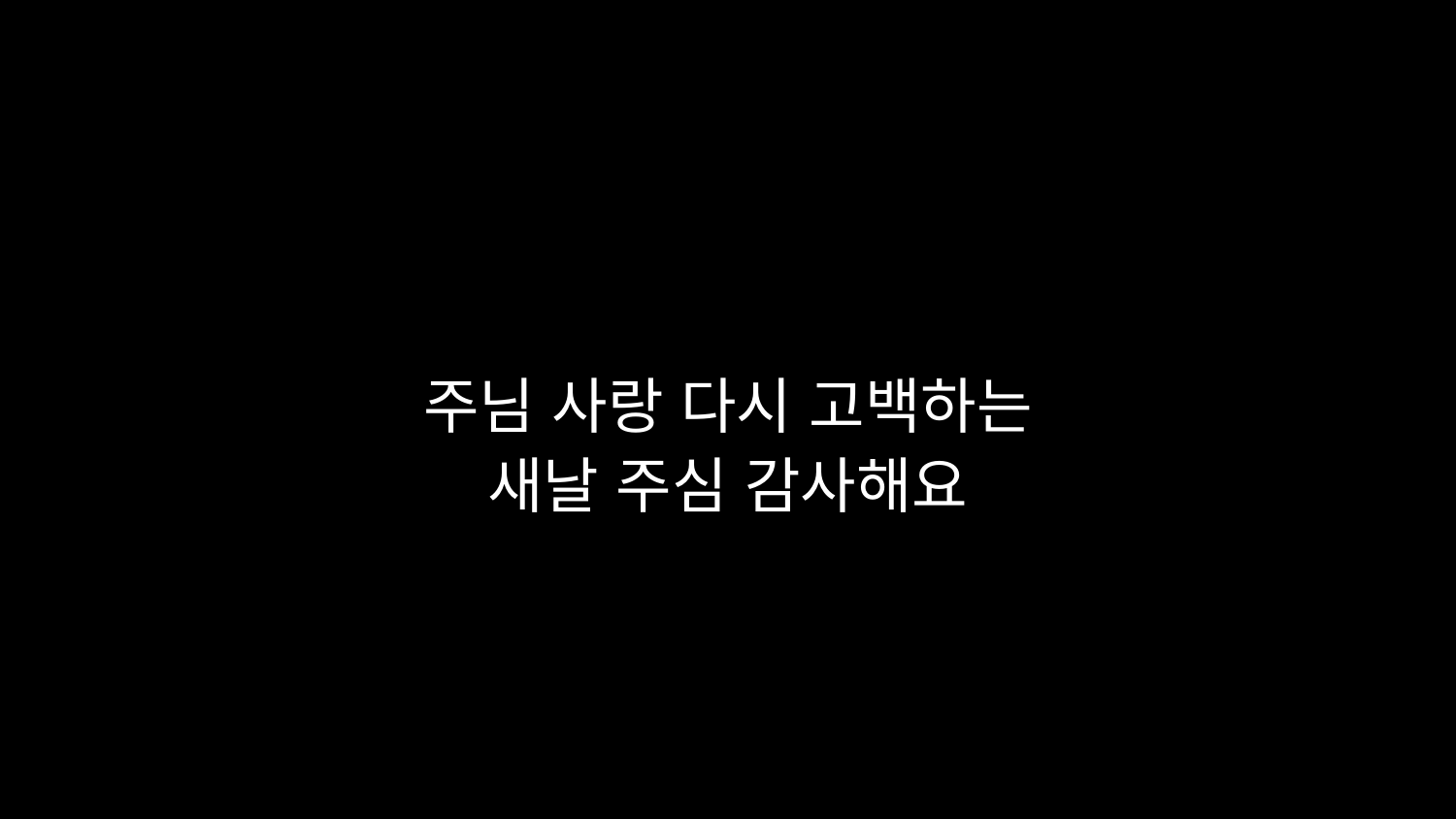

# 주님 사랑 다시 고백하는 새날 주심 감사해요